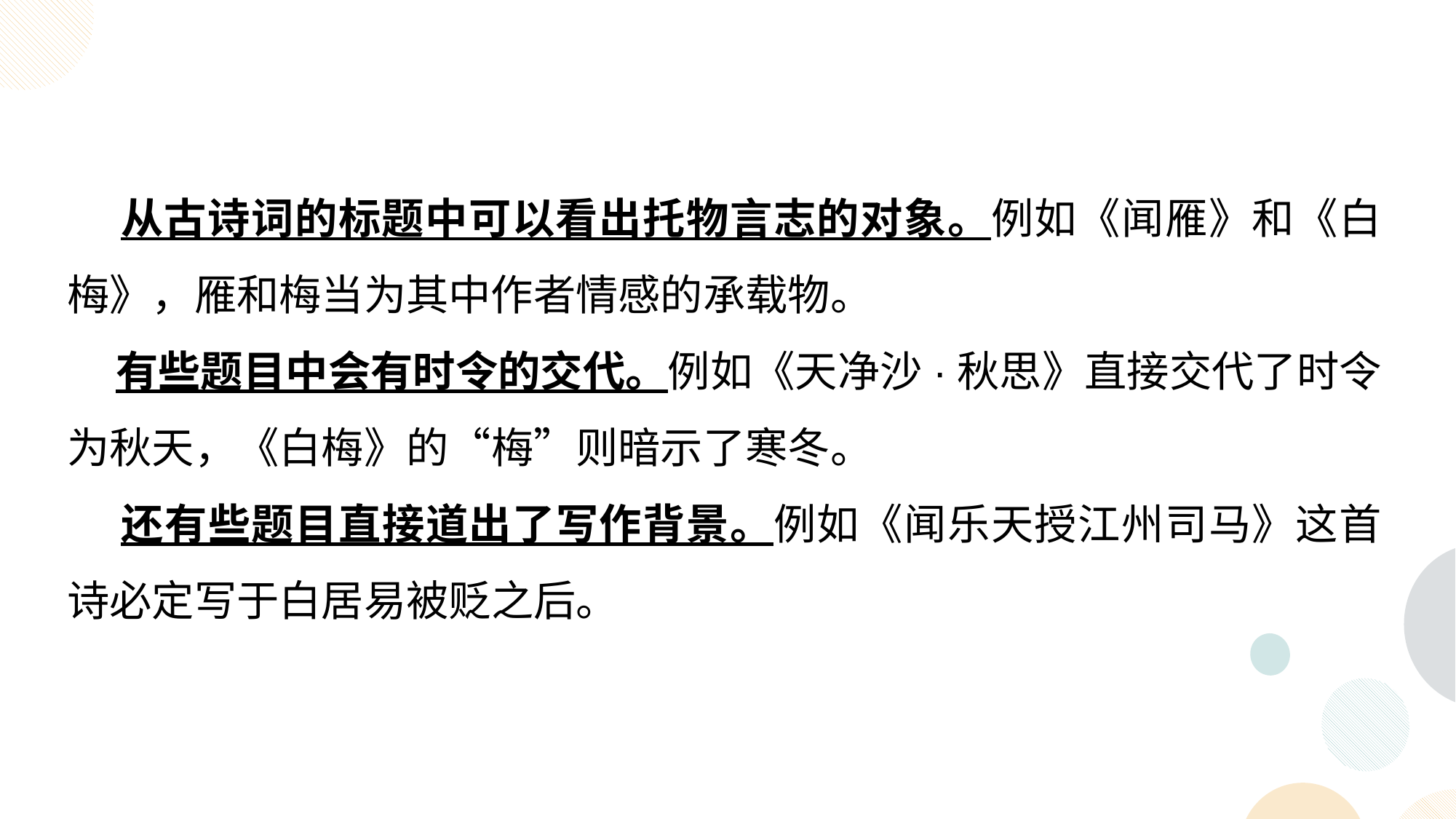

从古诗词的标题中可以看出托物言志的对象。例如《闻雁》和《白梅》，雁和梅当为其中作者情感的承载物。
    有些题目中会有时令的交代。例如《天净沙·秋思》直接交代了时令为秋天，《白梅》的“梅”则暗示了寒冬。
    还有些题目直接道出了写作背景。例如《闻乐天授江州司马》这首诗必定写于白居易被贬之后。